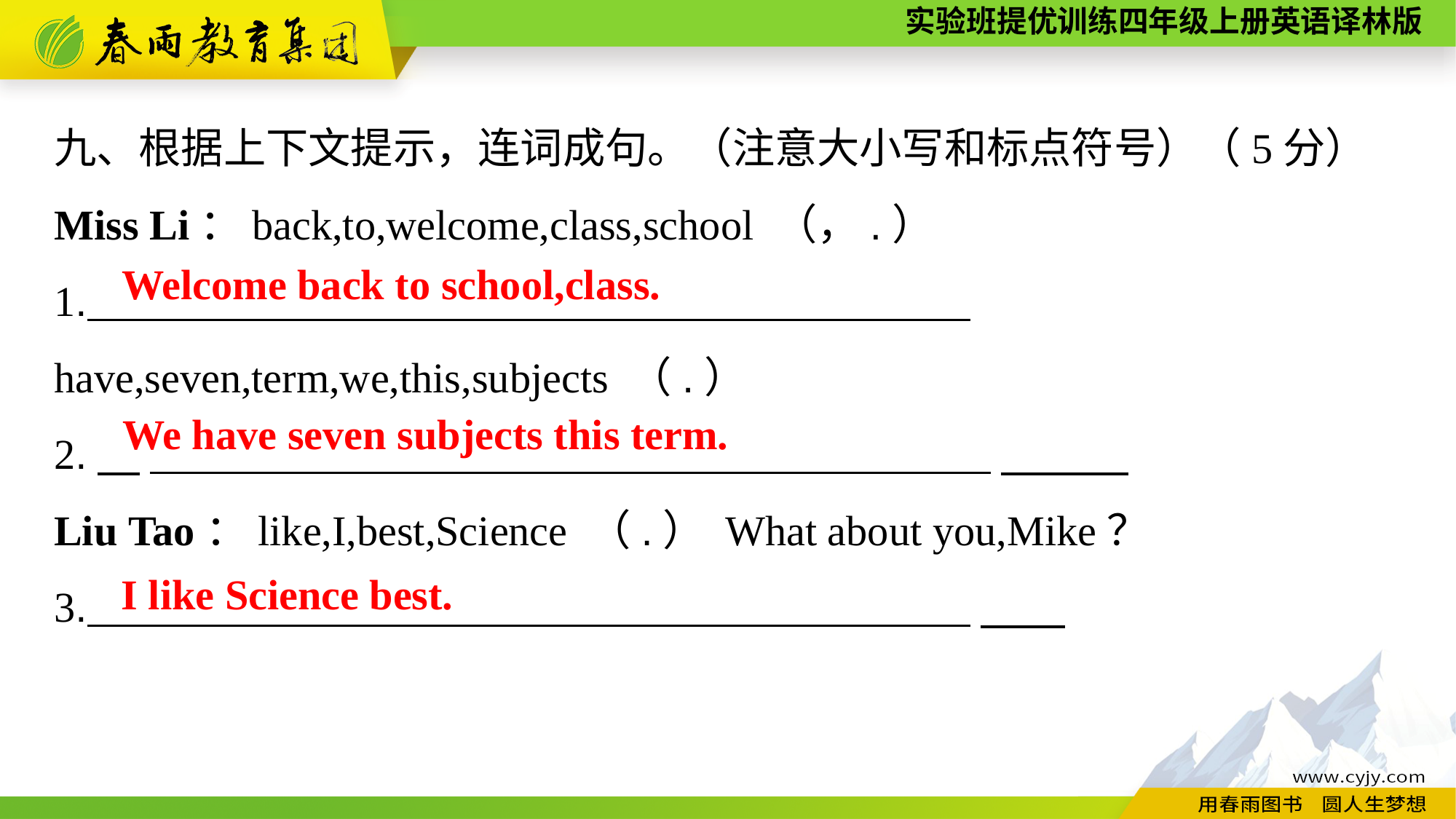

九、根据上下文提示，连词成句。（注意大小写和标点符号）（5分）
Miss Li：back,to,welcome,class,school （，.）
1._____________________________________     __
have,seven,term,we,this,subjects （.）
2.　____________________________________ ___
Liu Tao：like,I,best,Science （.） What about you,Mike？
3.____________________________________     ___
Welcome back to school,class.
We have seven subjects this term.
I like Science best.